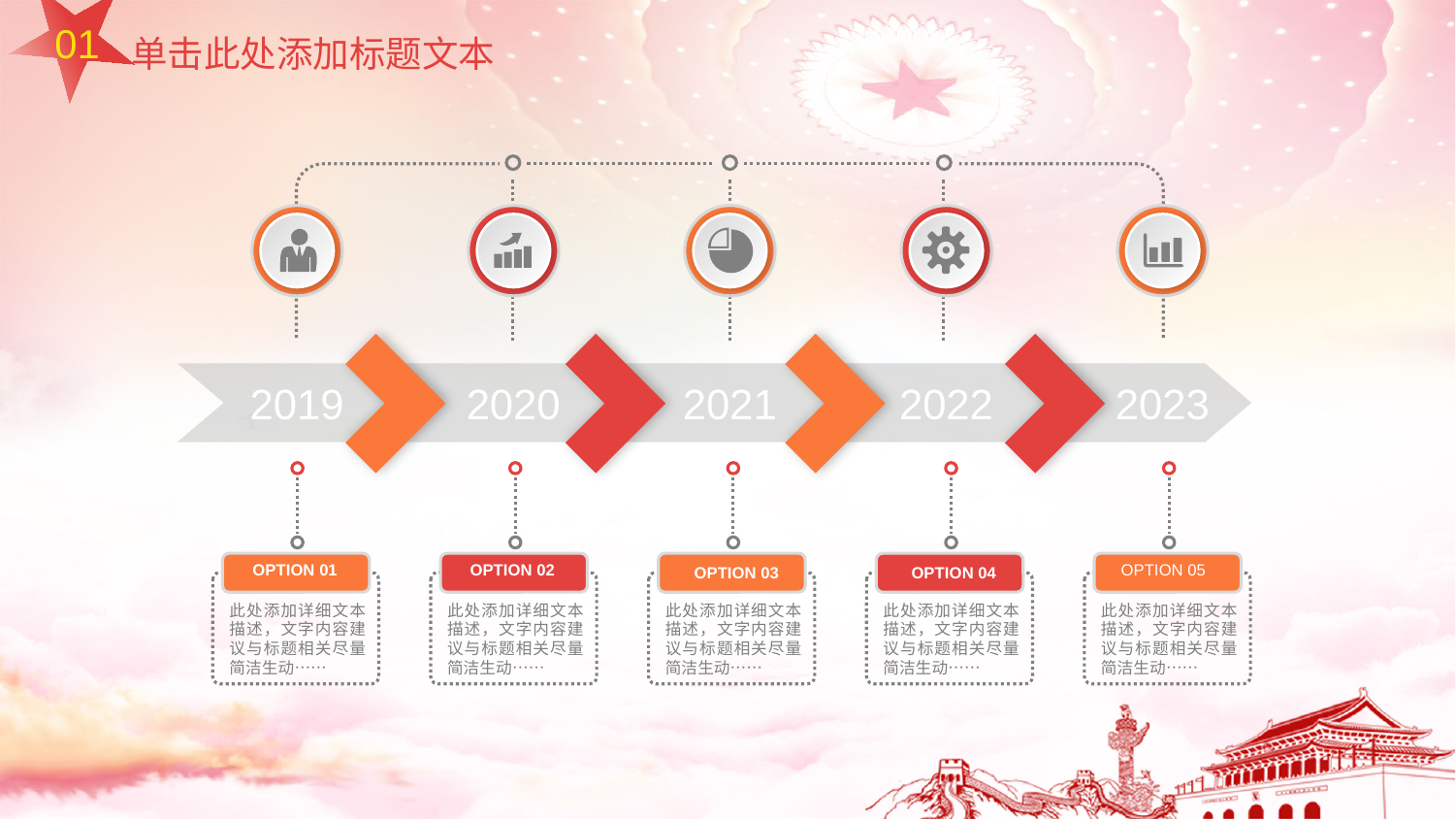

01
单击此处添加标题文本

2019

2020

2021

2022

2023

OPTION 03
此处添加详细文本描述，文字内容建议与标题相关尽量简洁生动……

OPTION 04
此处添加详细文本描述，文字内容建议与标题相关尽量简洁生动……

OPTION 02

此处添加详细文本描述，文字内容建议与标题相关尽量简洁生动……

OPTION 05

此处添加详细文本描述，文字内容建议与标题相关尽量简洁生动……

OPTION 01

此处添加详细文本描述，文字内容建议与标题相关尽量简洁生动……